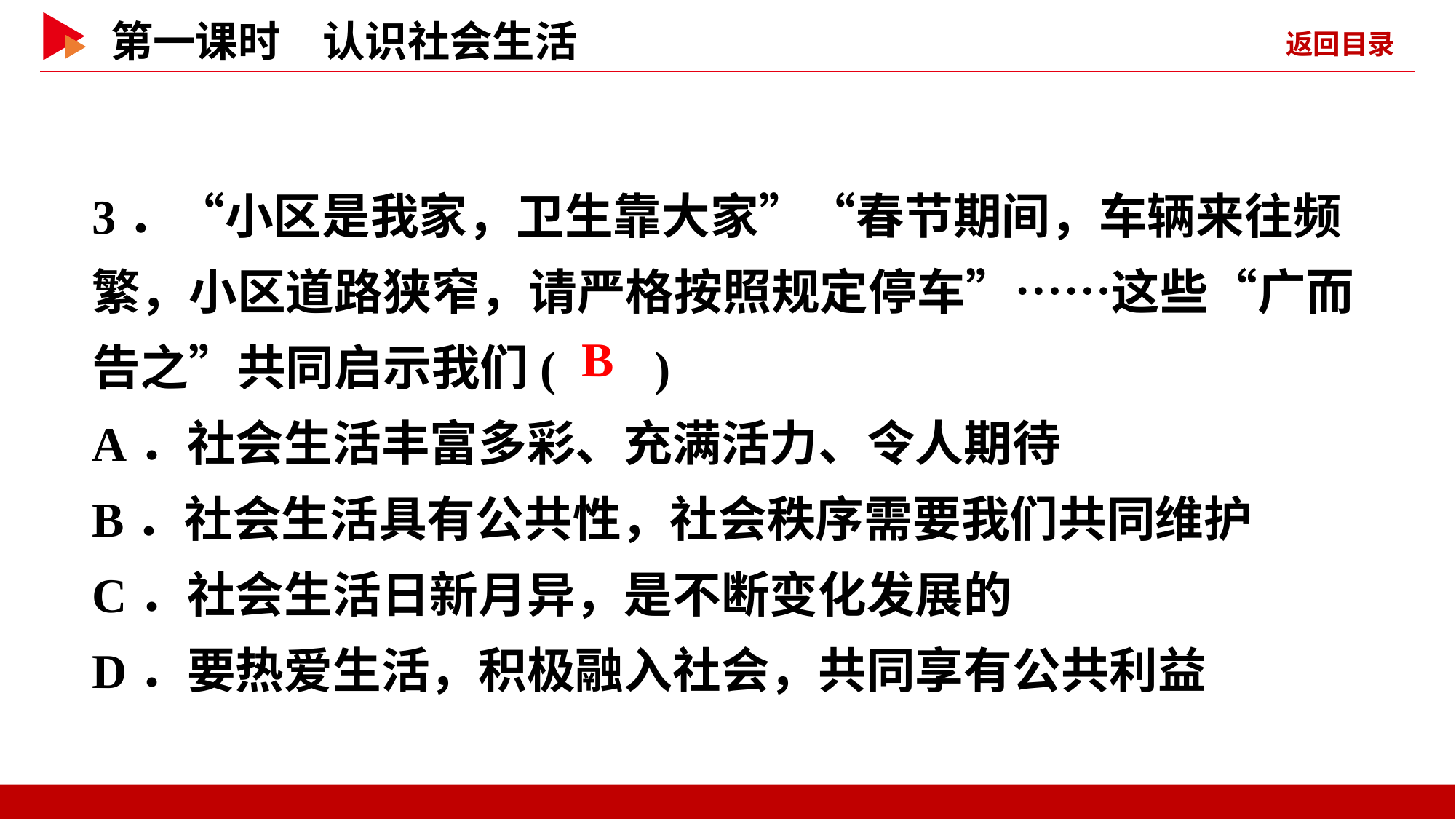

3．“小区是我家，卫生靠大家”“春节期间，车辆来往频繁，小区道路狭窄，请严格按照规定停车”……这些“广而告之”共同启示我们(        )
A．社会生活丰富多彩、充满活力、令人期待
B．社会生活具有公共性，社会秩序需要我们共同维护
C．社会生活日新月异，是不断变化发展的
D．要热爱生活，积极融入社会，共同享有公共利益
   B